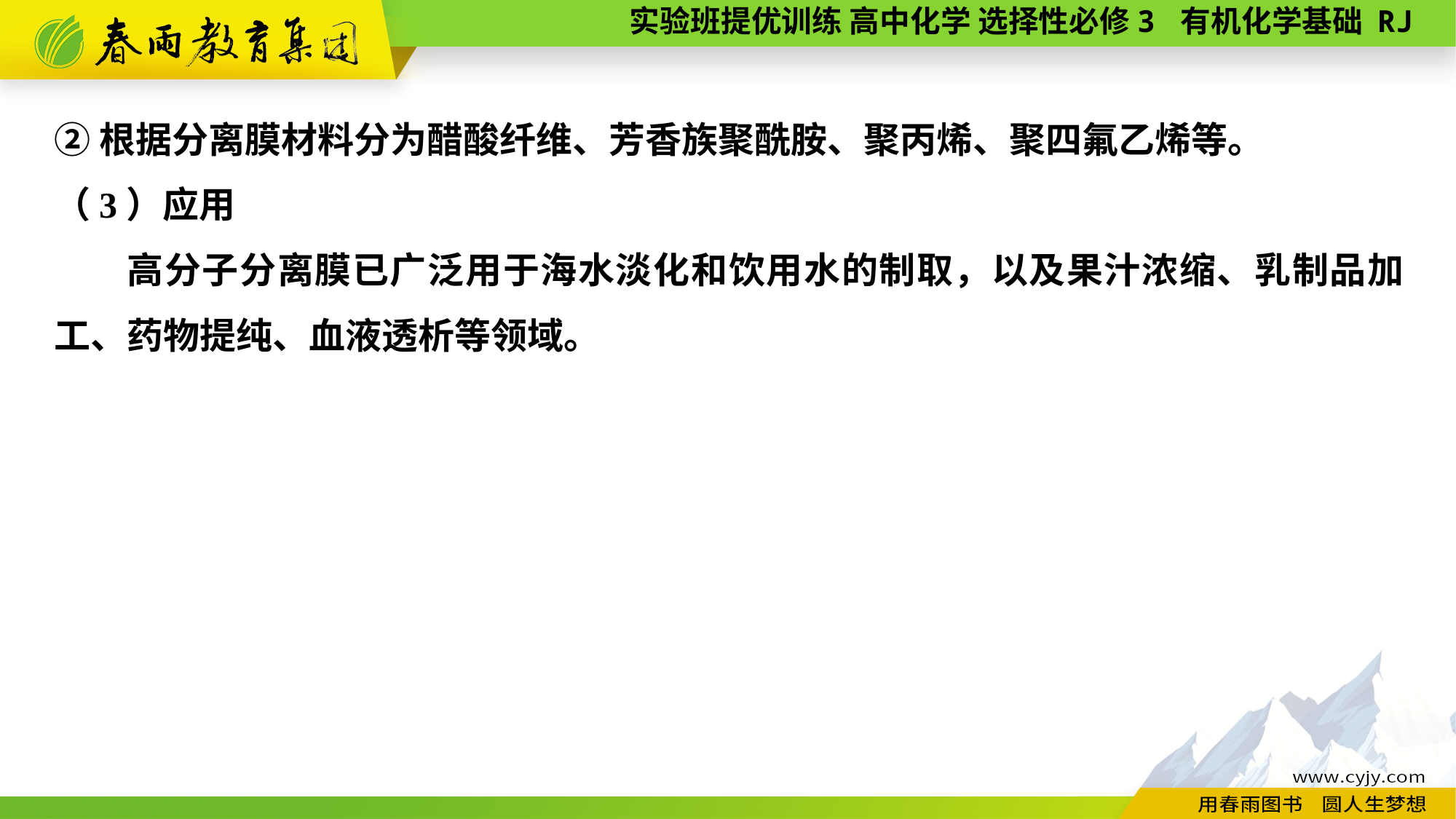

②根据分离膜材料分为醋酸纤维、芳香族聚酰胺、聚丙烯、聚四氟乙烯等。
（3）应用
高分子分离膜已广泛用于海水淡化和饮用水的制取，以及果汁浓缩、乳制品加工、药物提纯、血液透析等领域。